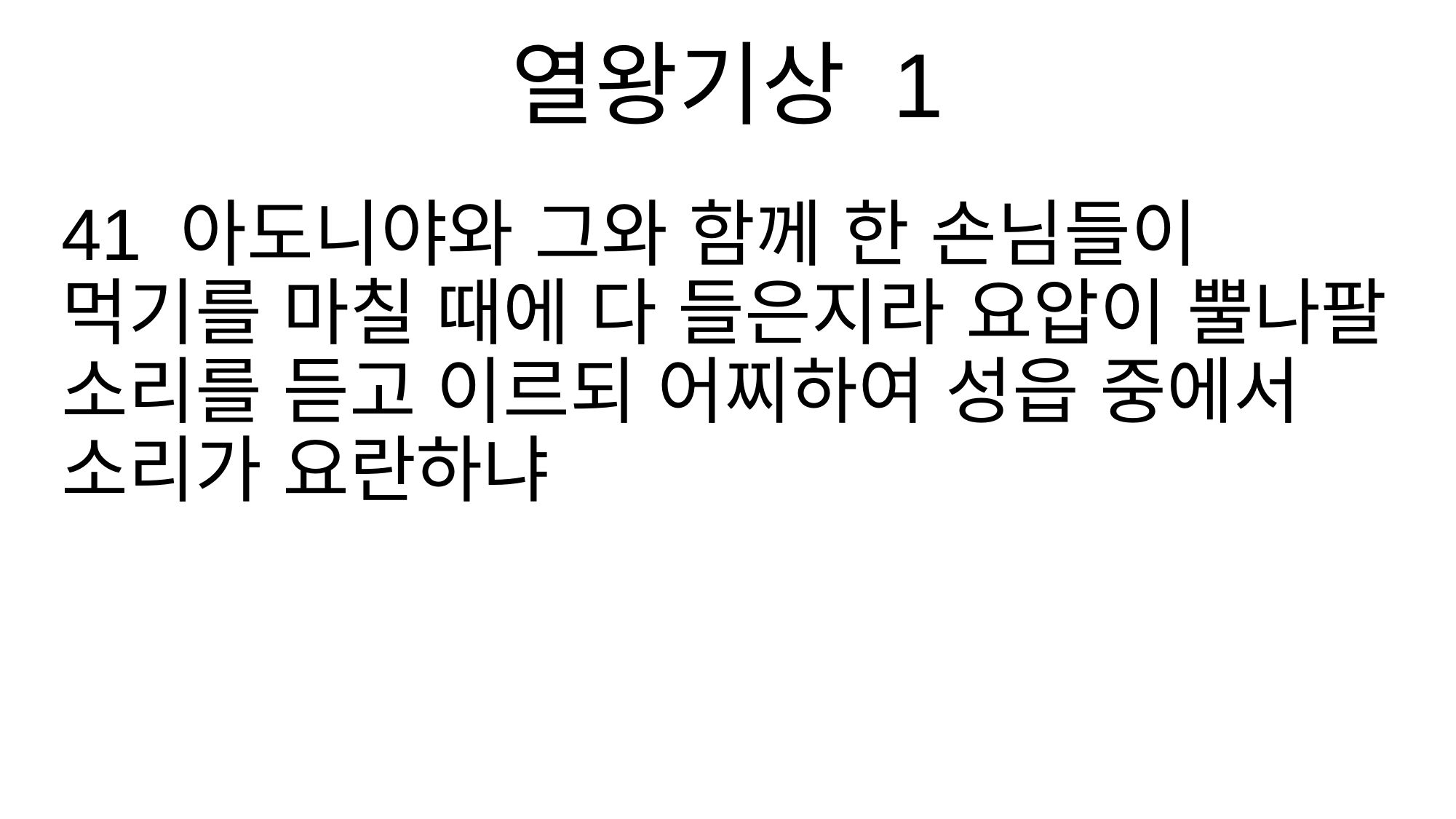

열왕기상 1
41 아도니야와 그와 함께 한 손님들이 먹기를 마칠 때에 다 들은지라 요압이 뿔나팔 소리를 듣고 이르되 어찌하여 성읍 중에서 소리가 요란하냐